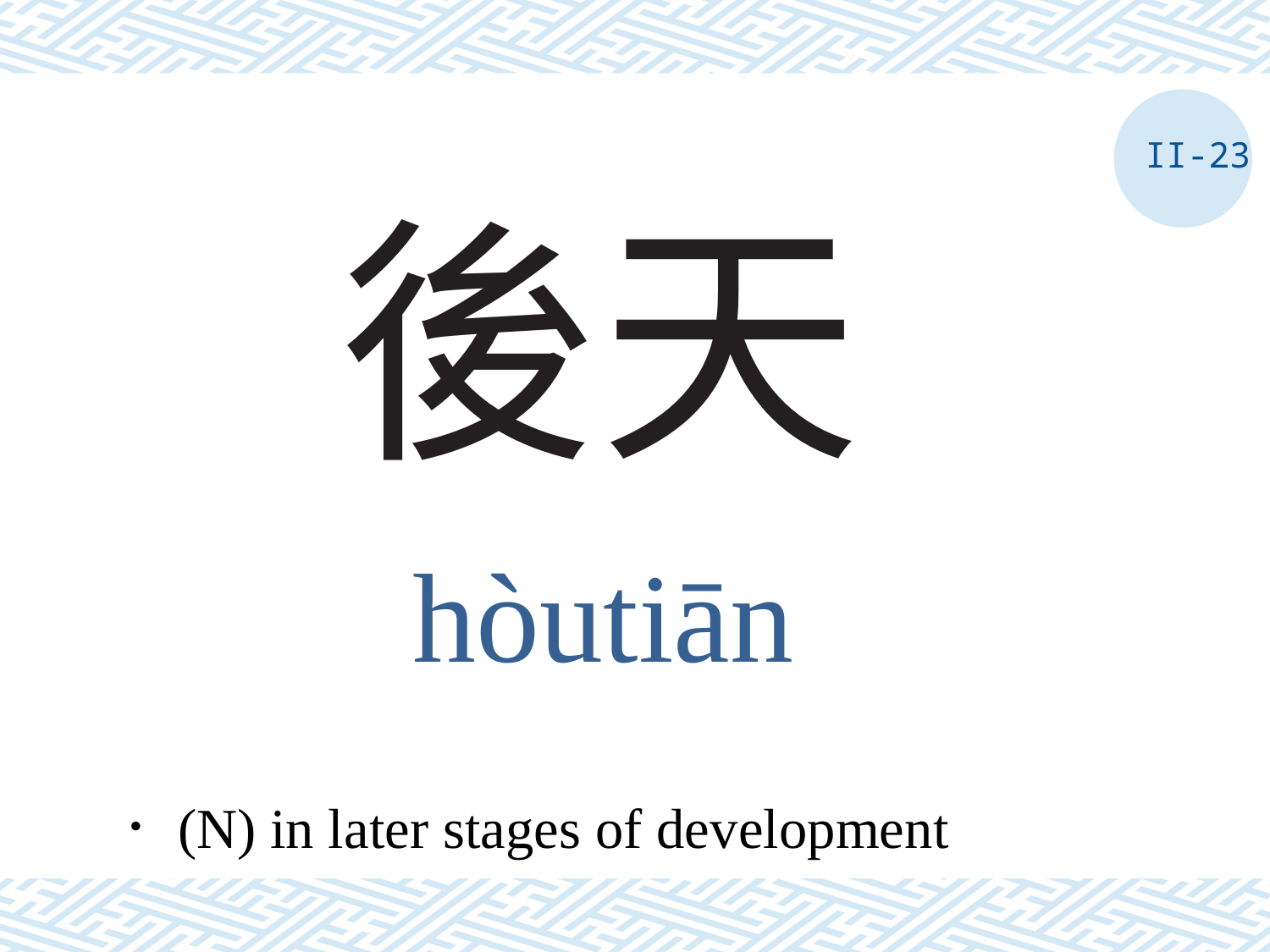

II-23

# 後天
hòutiān
．(N) in later stages of development